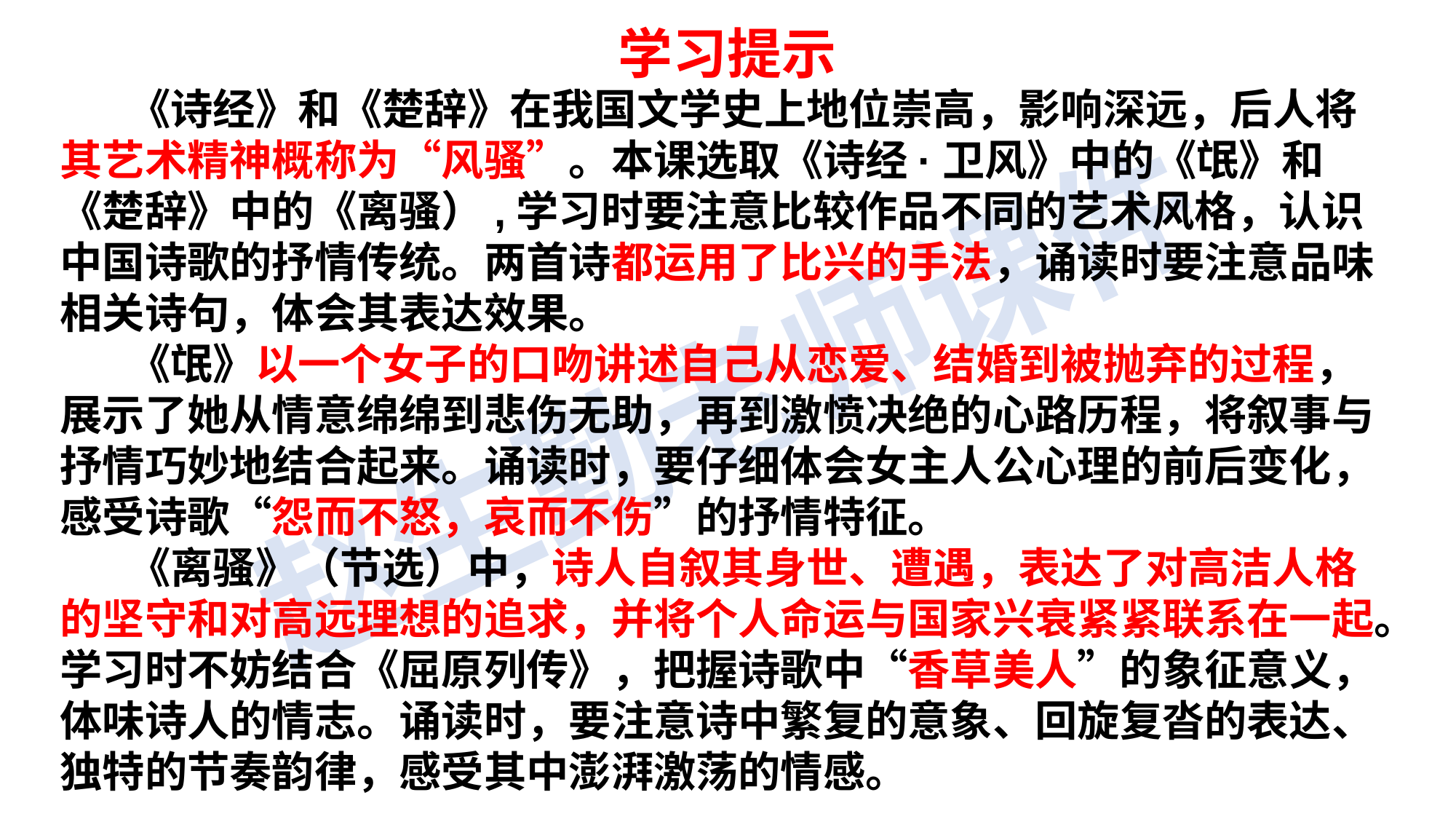

学习提示
      《诗经》和《楚辞》在我国文学史上地位崇高，影响深远，后人将其艺术精神概称为“风骚”。本课选取《诗经·卫风》中的《氓》和《楚辞》中的《离骚）,学习时要注意比较作品不同的艺术风格，认识中国诗歌的抒情传统。两首诗都运用了比兴的手法，诵读时要注意品味相关诗句，体会其表达效果。
      《氓》以一个女子的口吻讲述自己从恋爱、结婚到被抛弃的过程，展示了她从情意绵绵到悲伤无助，再到激愤决绝的心路历程，将叙事与抒情巧妙地结合起来。诵读时，要仔细体会女主人公心理的前后变化，感受诗歌“怨而不怒，哀而不伤”的抒情特征。
      《离骚》（节选）中，诗人自叙其身世、遭遇，表达了对高洁人格的坚守和对高远理想的追求，并将个人命运与国家兴衰紧紧联系在一起。学习时不妨结合《屈原列传》，把握诗歌中“香草美人”的象征意义，体味诗人的情志。诵读时，要注意诗中繁复的意象、回旋复沓的表达、独特的节奏韵律，感受其中澎湃激荡的情感。